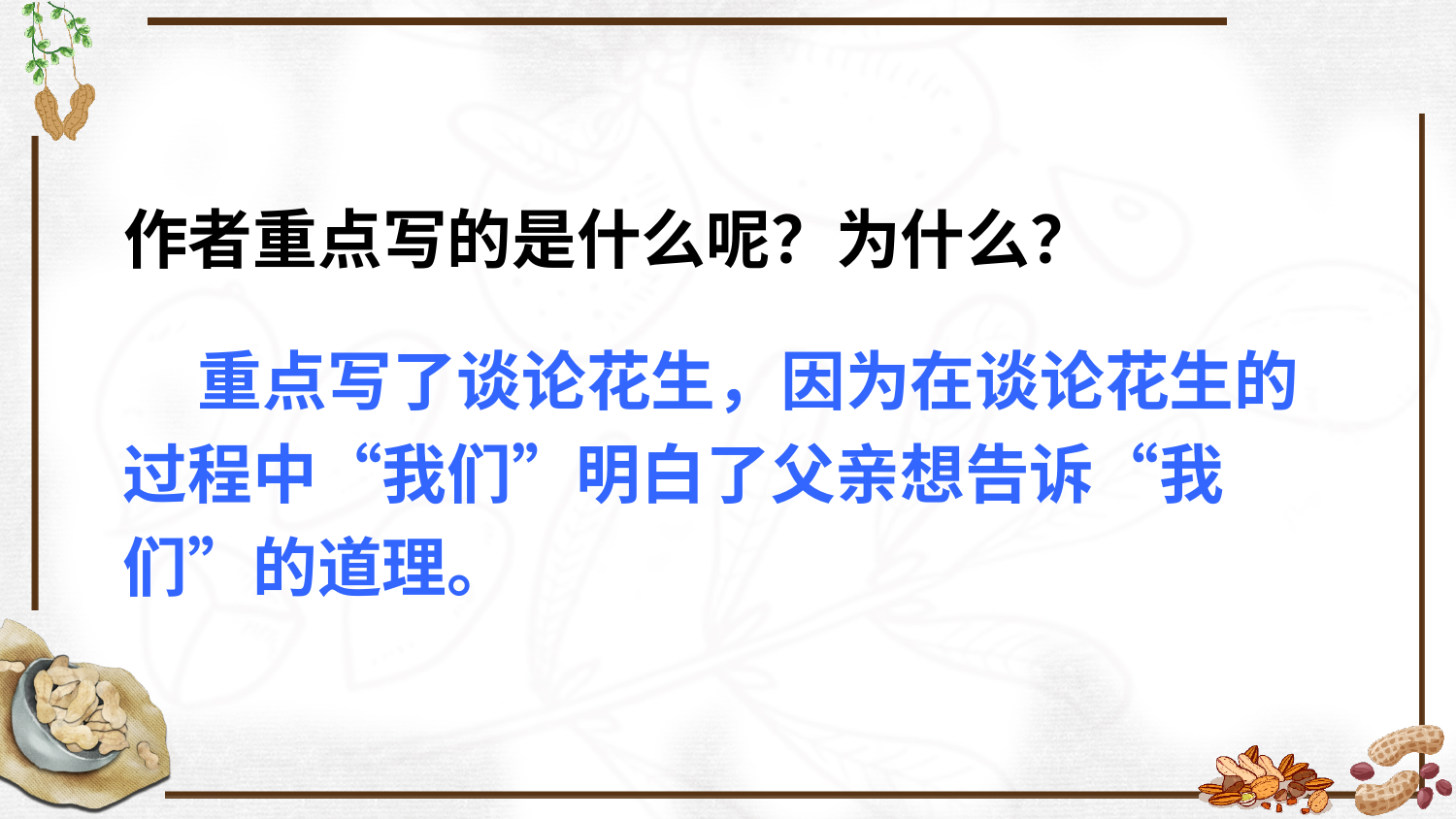

作者重点写的是什么呢？为什么？
    重点写了谈论花生，因为在谈论花生的过程中“我们”明白了父亲想告诉“我们”的道理。